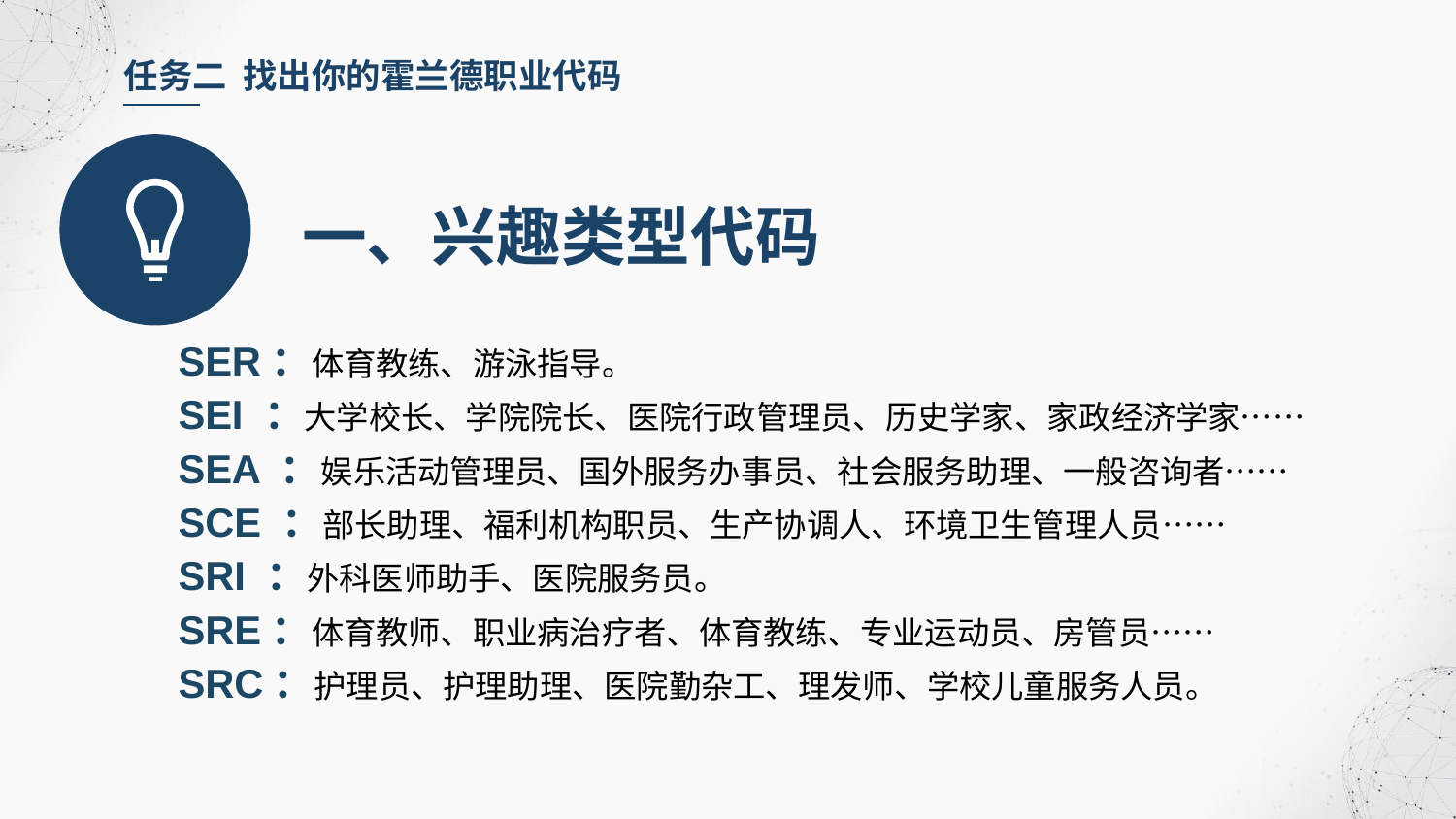

任务二  找出你的霍兰德职业代码

一、兴趣类型代码
SER：体育教练、游泳指导。
SEI ：大学校长、学院院长、医院行政管理员、历史学家、家政经济学家……
SEA ：娱乐活动管理员、国外服务办事员、社会服务助理、一般咨询者……
SCE ：部长助理、福利机构职员、生产协调人、环境卫生管理人员……
SRI ：外科医师助手、医院服务员。
SRE：体育教师、职业病治疗者、体育教练、专业运动员、房管员……
SRC：护理员、护理助理、医院勤杂工、理发师、学校儿童服务人员。